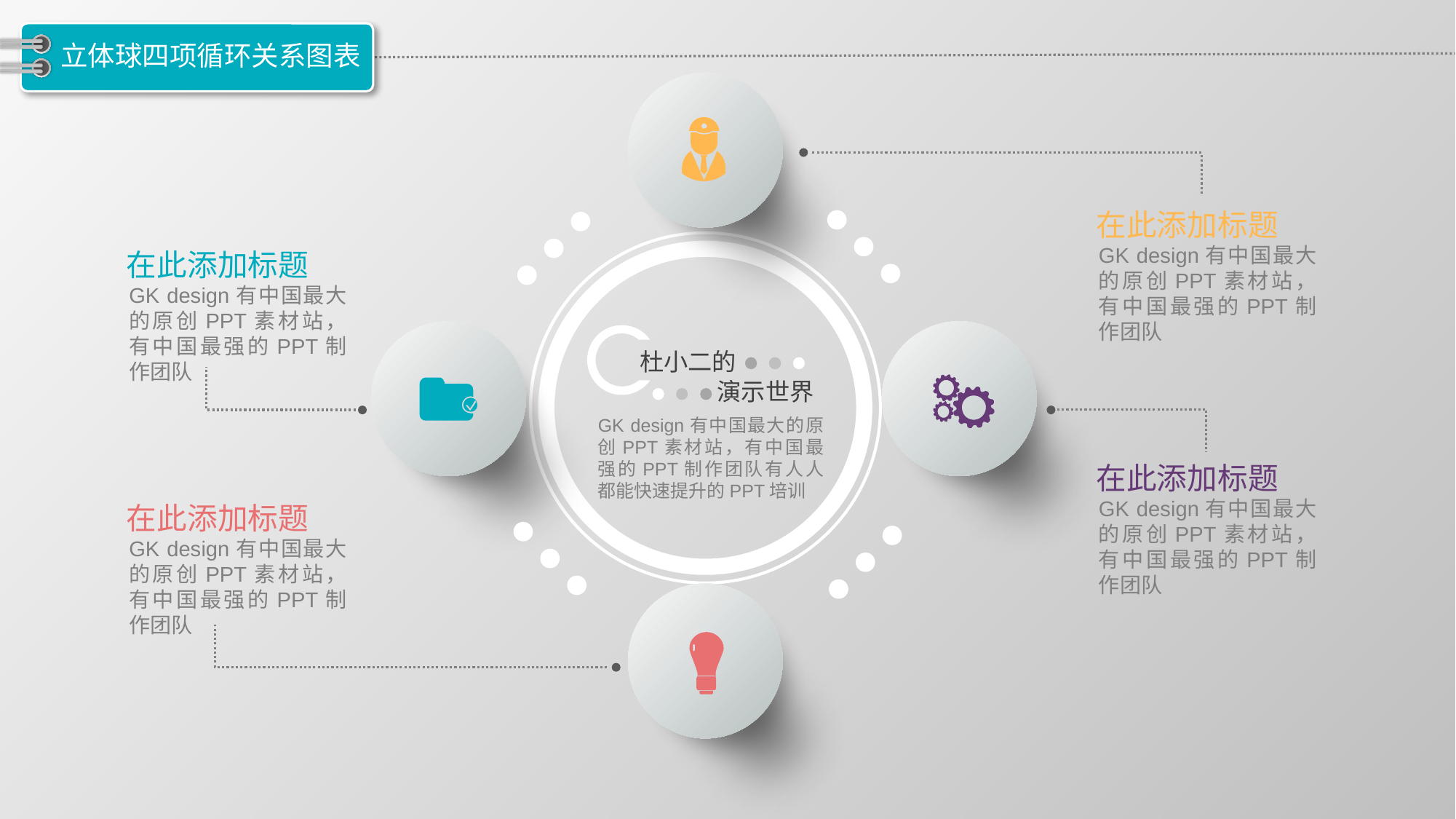

# 立体球四项循环关系图表

在此添加标题
GK design有中国最大的原创PPT素材站，有中国最强的PPT制作团队

在此添加标题
GK design有中国最大的原创PPT素材站，有中国最强的PPT制作团队

杜小二的

演示世界

GK design有中国最大的原创PPT素材站，有中国最强的PPT制作团队有人人都能快速提升的PPT培训

在此添加标题
GK design有中国最大的原创PPT素材站，有中国最强的PPT制作团队
在此添加标题
GK design有中国最大的原创PPT素材站，有中国最强的PPT制作团队